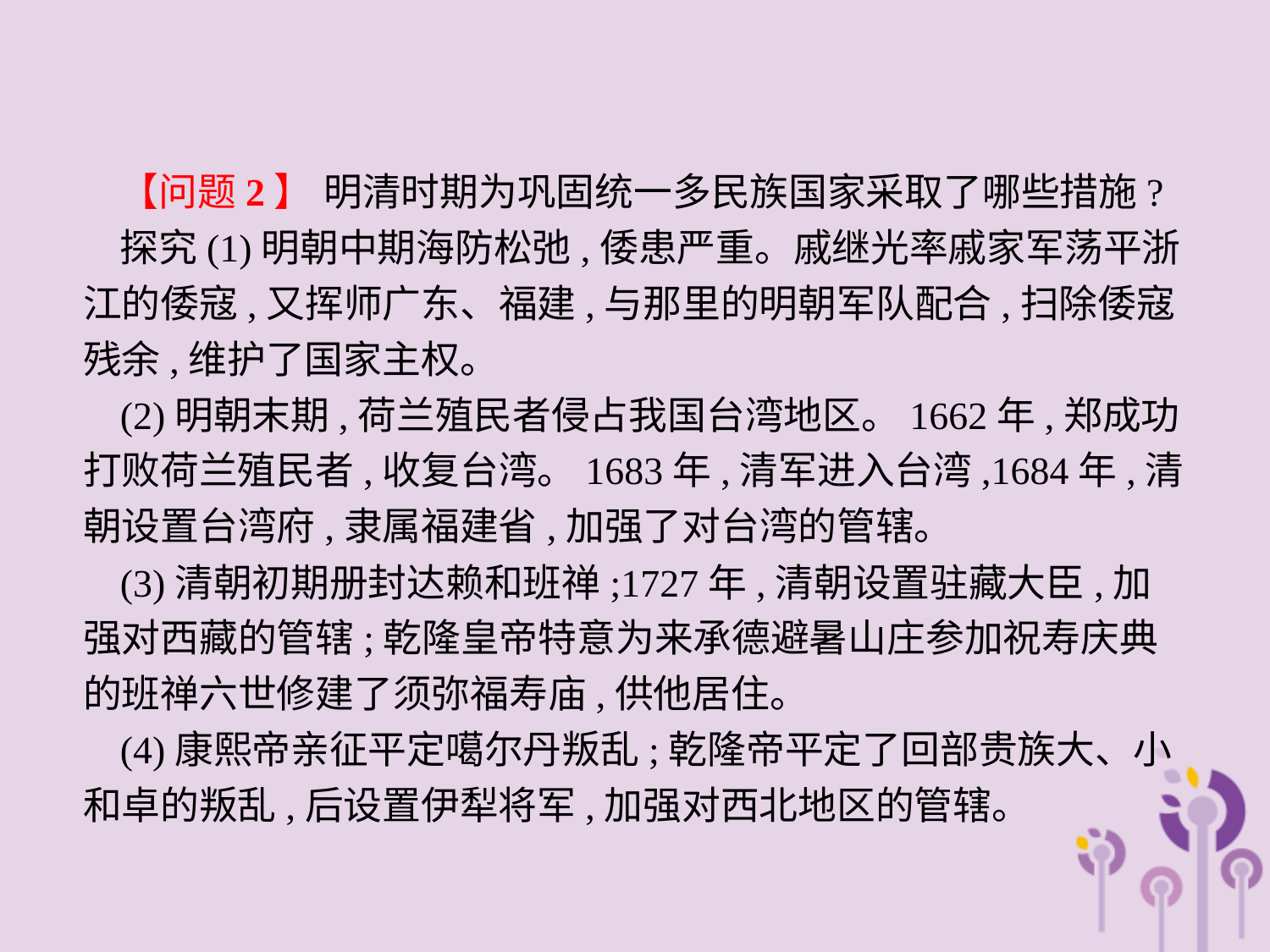

【问题2】 明清时期为巩固统一多民族国家采取了哪些措施?
探究(1)明朝中期海防松弛,倭患严重。戚继光率戚家军荡平浙江的倭寇,又挥师广东、福建,与那里的明朝军队配合,扫除倭寇残余,维护了国家主权。
(2)明朝末期,荷兰殖民者侵占我国台湾地区。1662年,郑成功打败荷兰殖民者,收复台湾。1683年,清军进入台湾,1684年,清朝设置台湾府,隶属福建省,加强了对台湾的管辖。
(3)清朝初期册封达赖和班禅;1727年,清朝设置驻藏大臣,加强对西藏的管辖;乾隆皇帝特意为来承德避暑山庄参加祝寿庆典的班禅六世修建了须弥福寿庙,供他居住。
(4)康熙帝亲征平定噶尔丹叛乱;乾隆帝平定了回部贵族大、小和卓的叛乱,后设置伊犁将军,加强对西北地区的管辖。